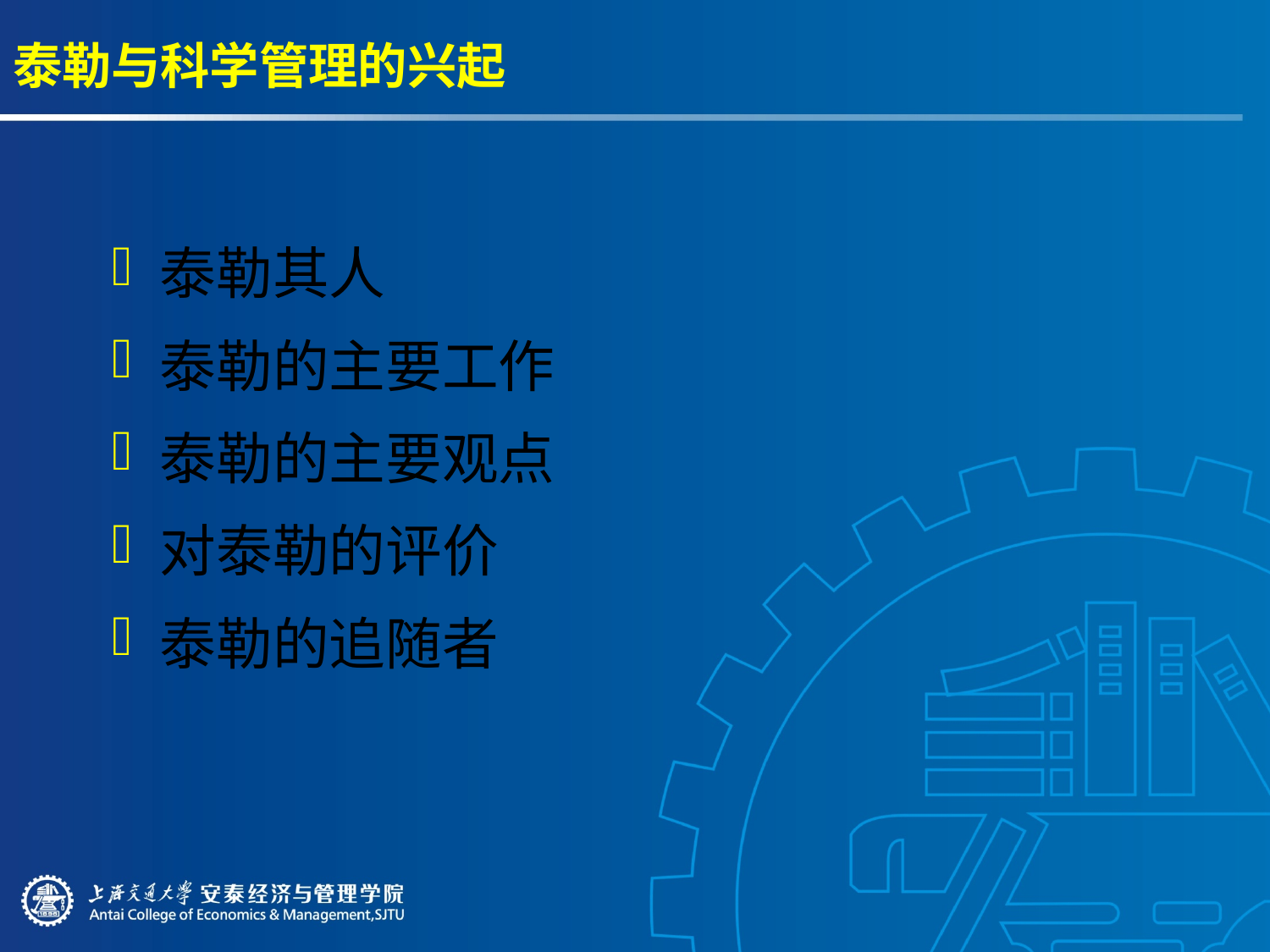

# 泰勒与科学管理的兴起
泰勒其人
泰勒的主要工作
泰勒的主要观点
对泰勒的评价
泰勒的追随者